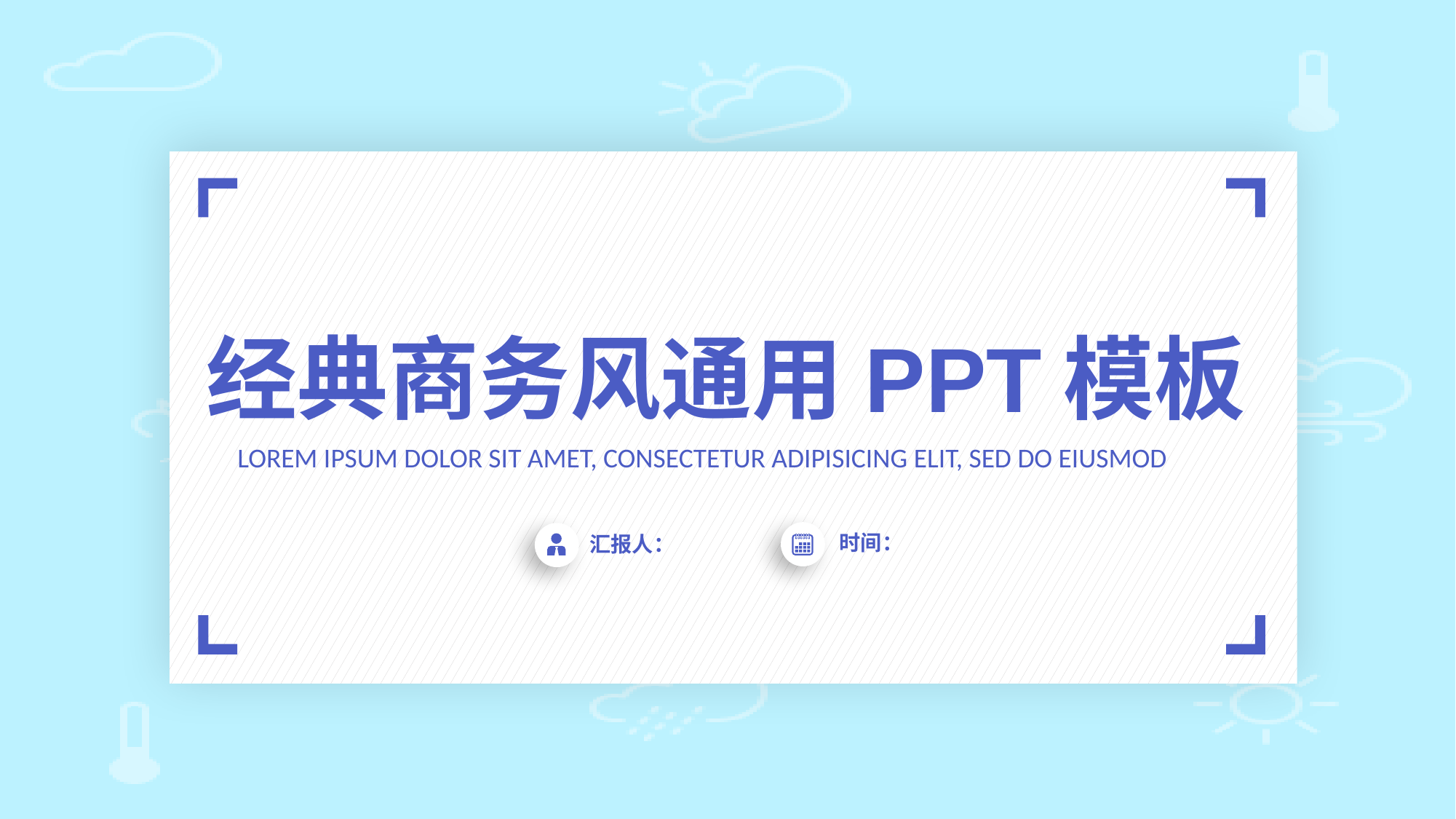

经典商务风通用PPT模板
LOREM IPSUM DOLOR SIT AMET, CONSECTETUR ADIPISICING ELIT, SED DO EIUSMOD

时间：

汇报人：